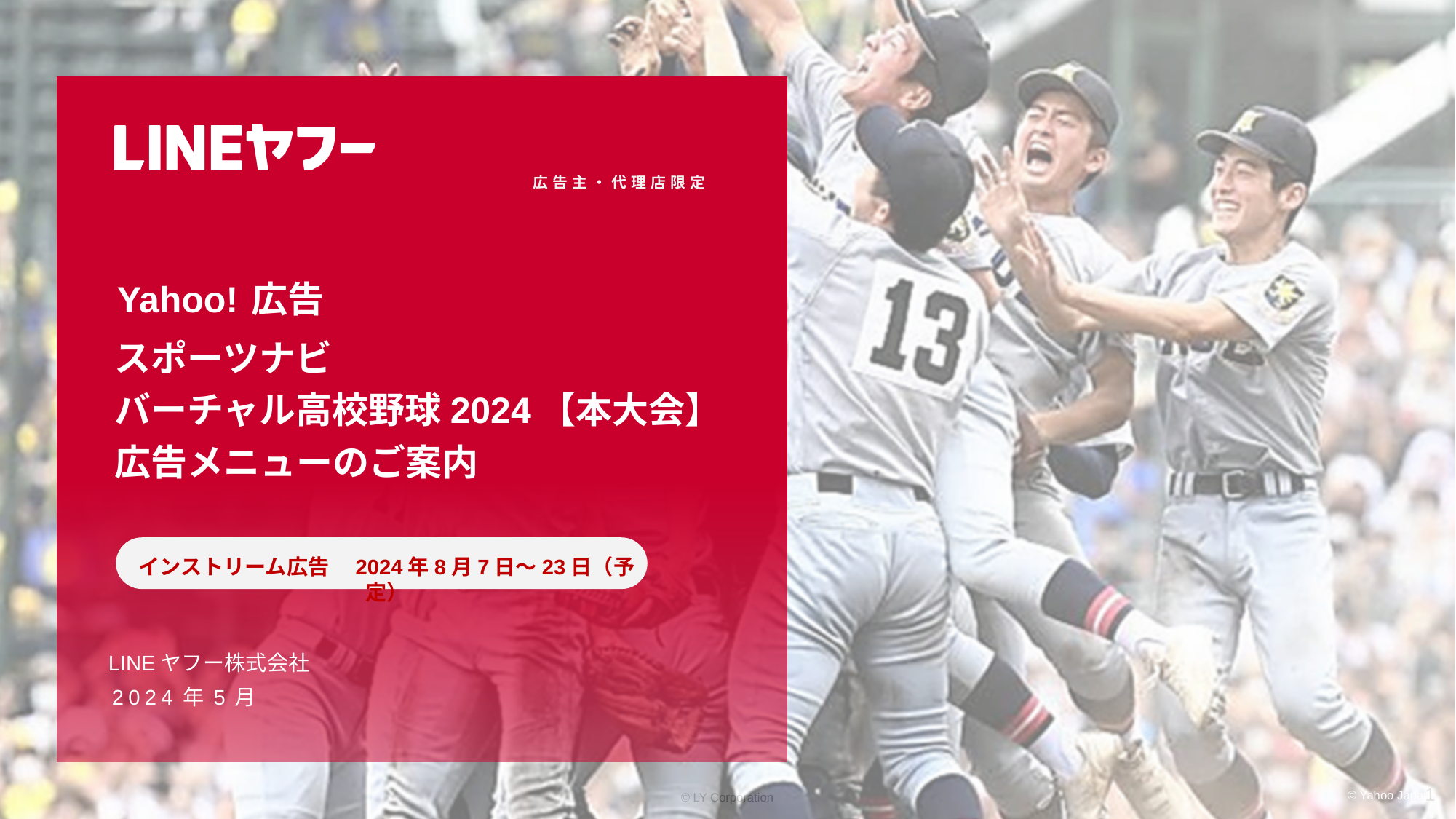

# スポーツナビ バーチャル高校野球2024【本大会】 広告メニューのご案内
インストリーム広告　2024年8月7日〜23日（予定）